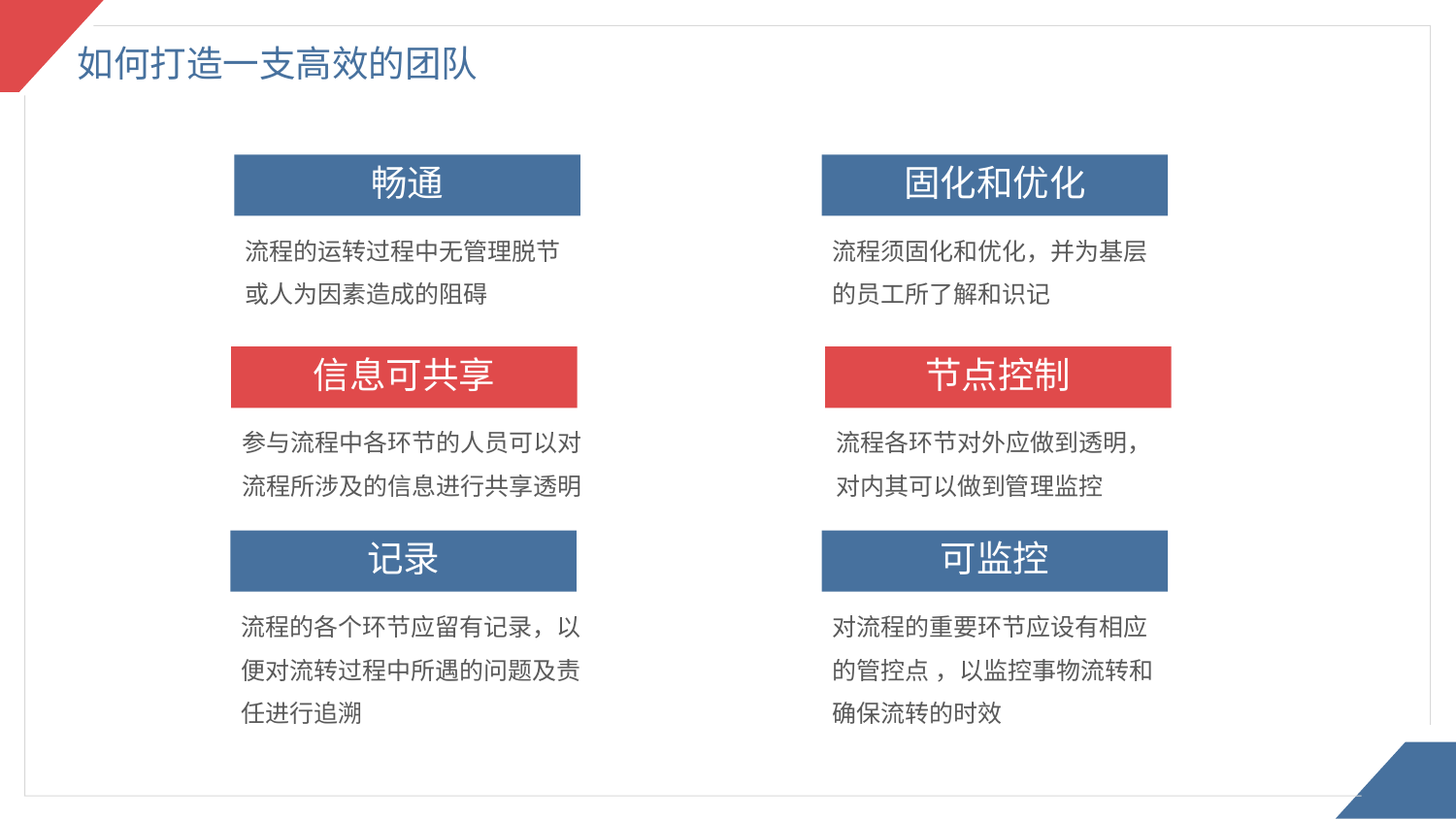

畅通
固化和优化
流程的运转过程中无管理脱节或人为因素造成的阻碍
流程须固化和优化，并为基层的员工所了解和识记
信息可共享
节点控制
参与流程中各环节的人员可以对流程所涉及的信息进行共享透明
流程各环节对外应做到透明，对内其可以做到管理监控
记录
可监控
流程的各个环节应留有记录，以便对流转过程中所遇的问题及责任进行追溯
对流程的重要环节应设有相应的管控点 ，以监控事物流转和确保流转的时效